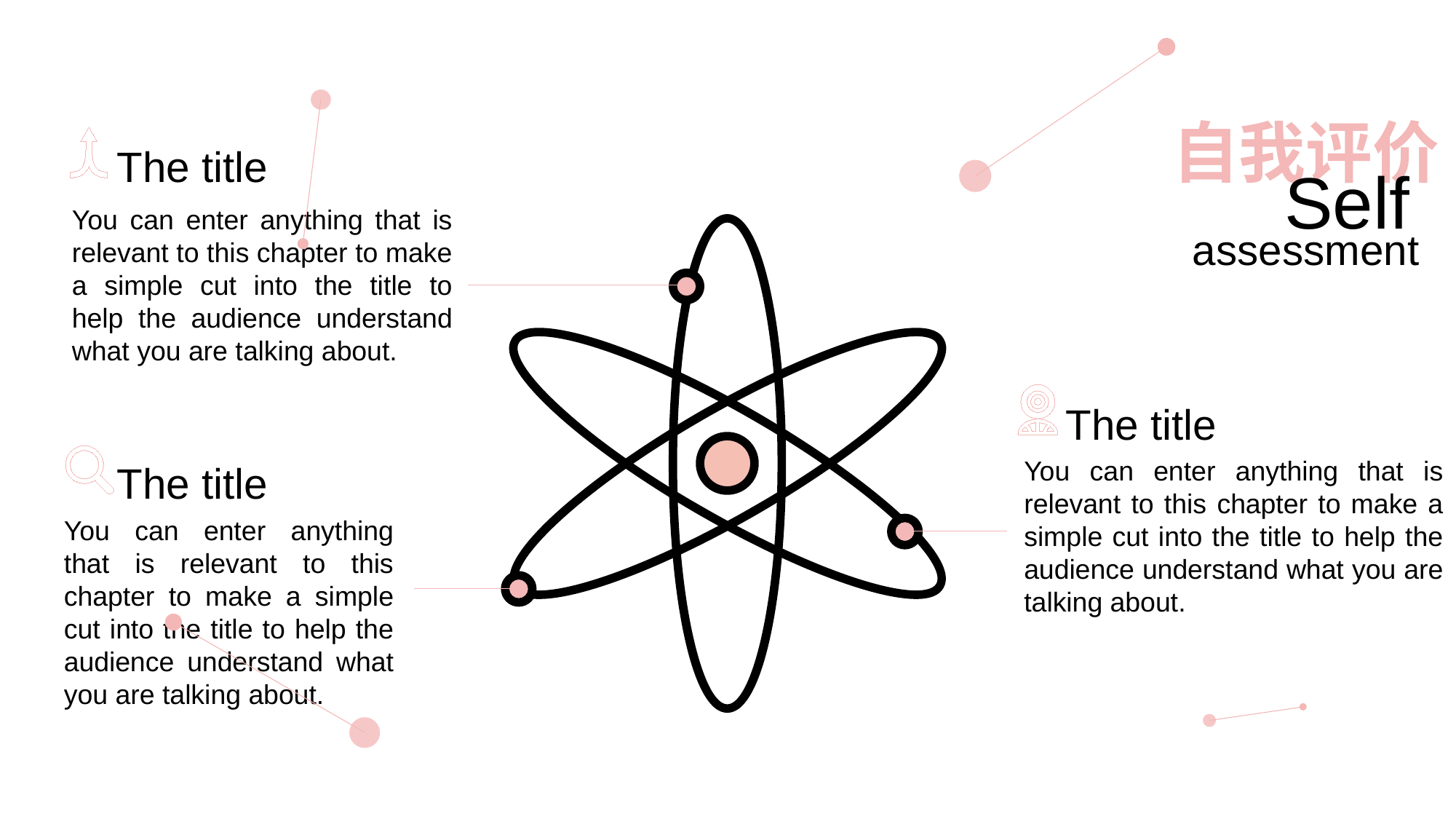

自我评价

The title
Self
You can enter anything that is relevant to this chapter to make a simple cut into the title to help the audience understand what you are talking about.

assessment

The title

You can enter anything that is relevant to this chapter to make a simple cut into the title to help the audience understand what you are talking about.
The title
You can enter anything that is relevant to this chapter to make a simple cut into the title to help the audience understand what you are talking about.